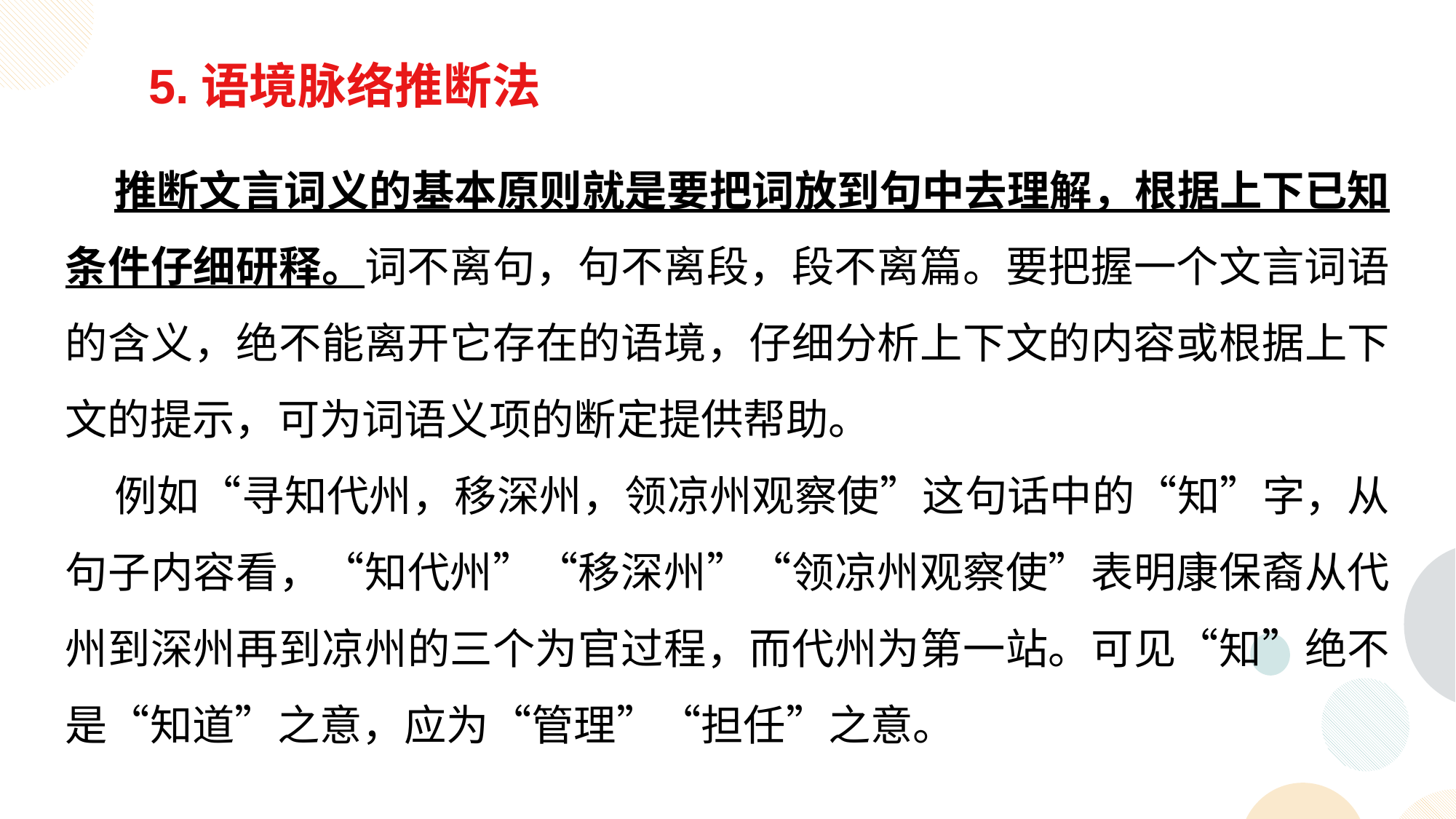

5.语境脉络推断法
    推断文言词义的基本原则就是要把词放到句中去理解，根据上下已知条件仔细研释。词不离句，句不离段，段不离篇。要把握一个文言词语的含义，绝不能离开它存在的语境，仔细分析上下文的内容或根据上下文的提示，可为词语义项的断定提供帮助。
    例如“寻知代州，移深州，领凉州观察使”这句话中的“知”字，从句子内容看，“知代州”“移深州”“领凉州观察使”表明康保裔从代州到深州再到凉州的三个为官过程，而代州为第一站。可见“知”绝不是“知道”之意，应为“管理”“担任”之意。